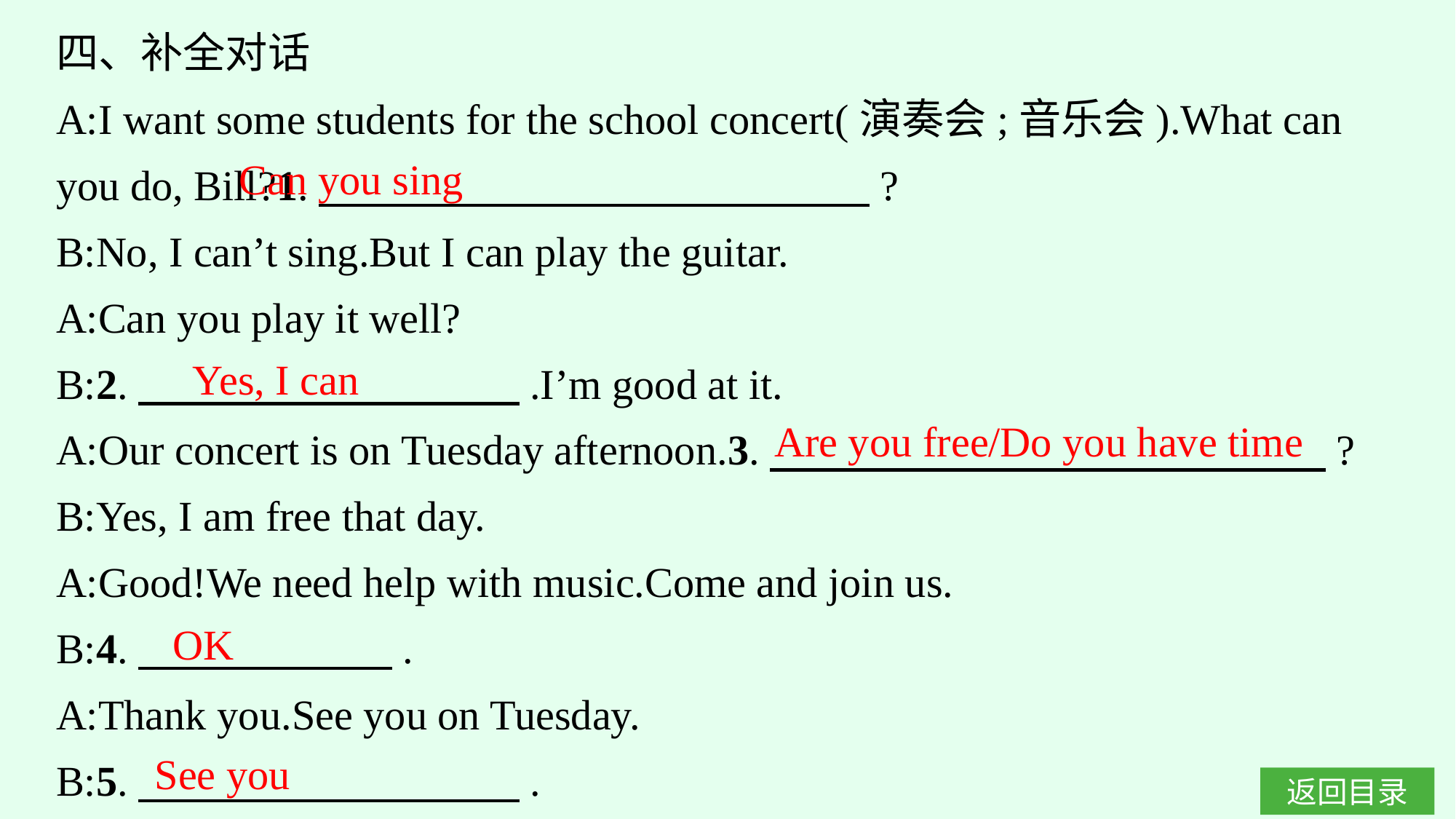

四、补全对话
A:I want some students for the school concert(演奏会;音乐会).What can you do, Bill?1.　　　　　　　　　　　　　?
B:No, I can’t sing.But I can play the guitar.
A:Can you play it well?
B:2.　　　　　　　　　.I’m good at it.
A:Our concert is on Tuesday afternoon.3.　     　　　　　　　　　　　?
B:Yes, I am free that day.
A:Good!We need help with music.Come and join us.
B:4.　　　　　　.
A:Thank you.See you on Tuesday.
B:5.　　　　　　　　　.
Can you sing
Yes, I can
Are you free/Do you have time
OK
See you